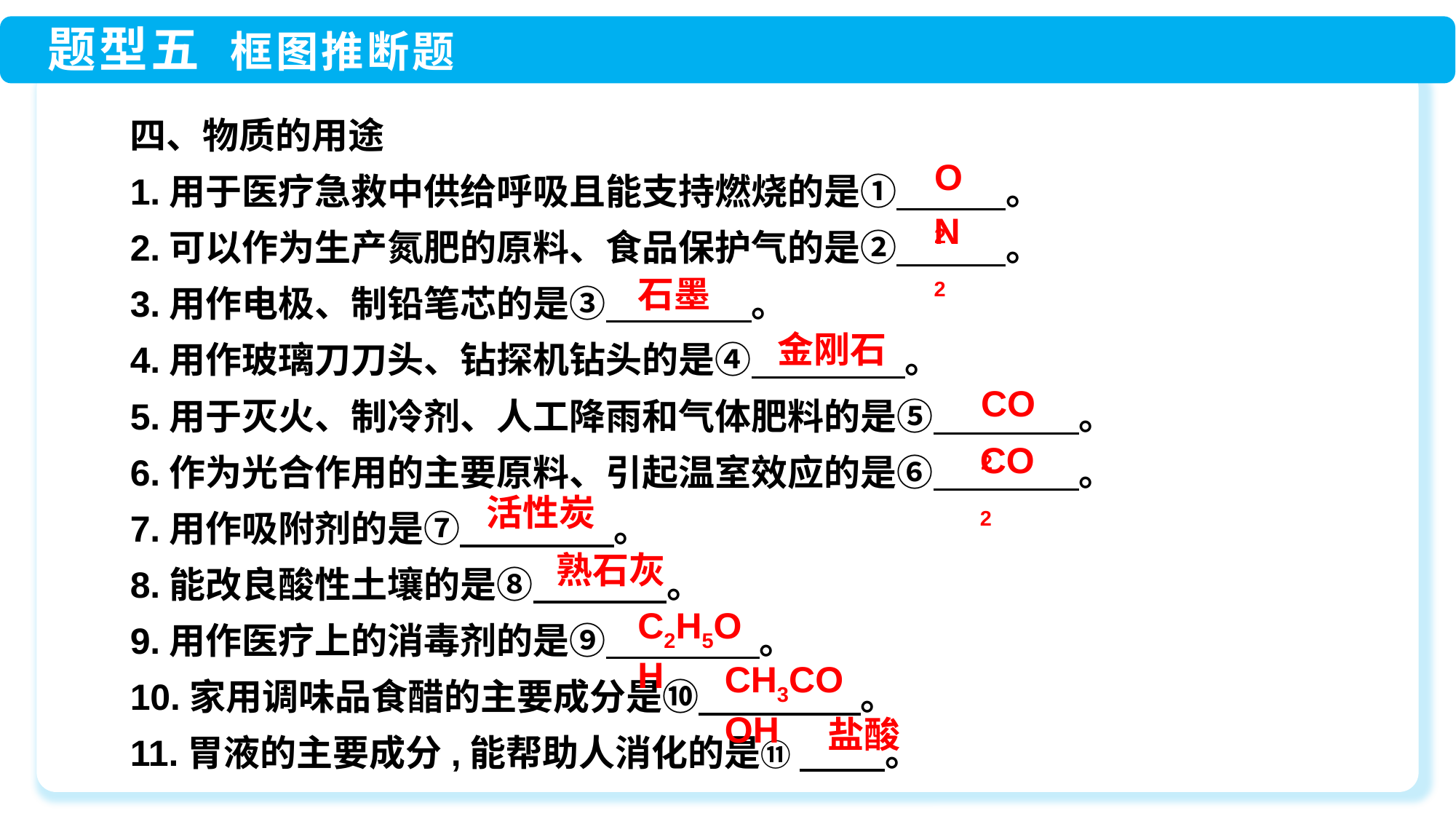

四、物质的用途
1.用于医疗急救中供给呼吸且能支持燃烧的是①　　　。
2.可以作为生产氮肥的原料、食品保护气的是②　　　。
3.用作电极、制铅笔芯的是③　　　　。
4.用作玻璃刀刀头、钻探机钻头的是④　　　　 。
5.用于灭火、制冷剂、人工降雨和气体肥料的是⑤　　　　。
6.作为光合作用的主要原料、引起温室效应的是⑥　　　　。
7.用作吸附剂的是⑦　　　　 。
8.能改良酸性土壤的是⑧　　　   。
9.用作医疗上的消毒剂的是⑨　　　　 。
10.家用调味品食醋的主要成分是⑩　　 　　 。
11.胃液的主要成分,能帮助人消化的是⑪ 　      。
O2
N2
石墨
金刚石
CO2
CO2
活性炭
熟石灰
C2H5OH
CH3COOH
盐酸